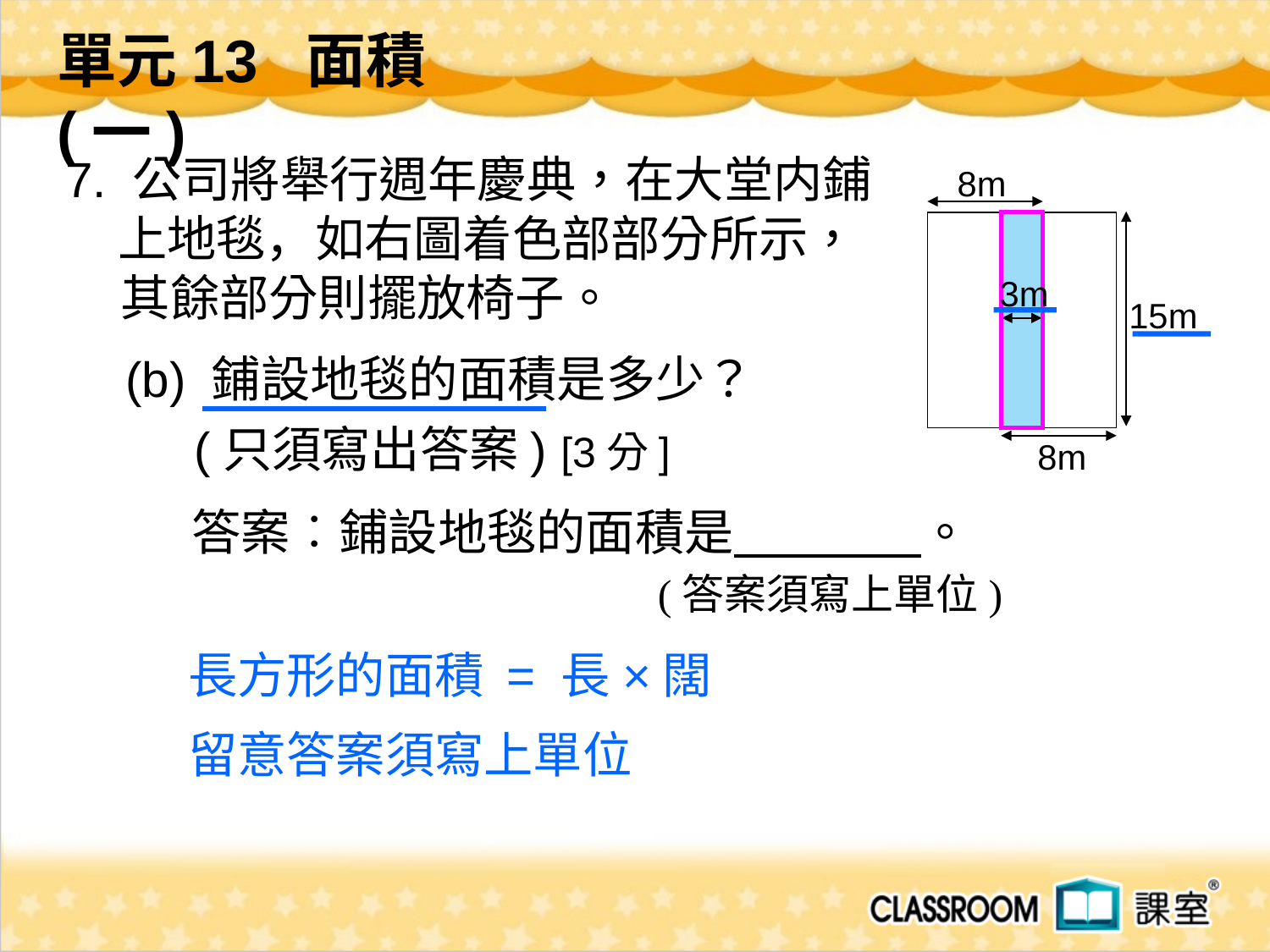

單元13  面積(一)
  7. 公司將舉行週年慶典，在大堂内鋪上地毯，如右圖着色部部分所示，
 　 其餘部分則擺放椅子。
8m

3m
15m

(b) 鋪設地毯的面積是多少？
     (只須寫出答案) [3分]
8m
答案︰鋪設地毯的面積是                 。
                                      (答案須寫上單位)
長方形的面積 = 長×闊
留意答案須寫上單位